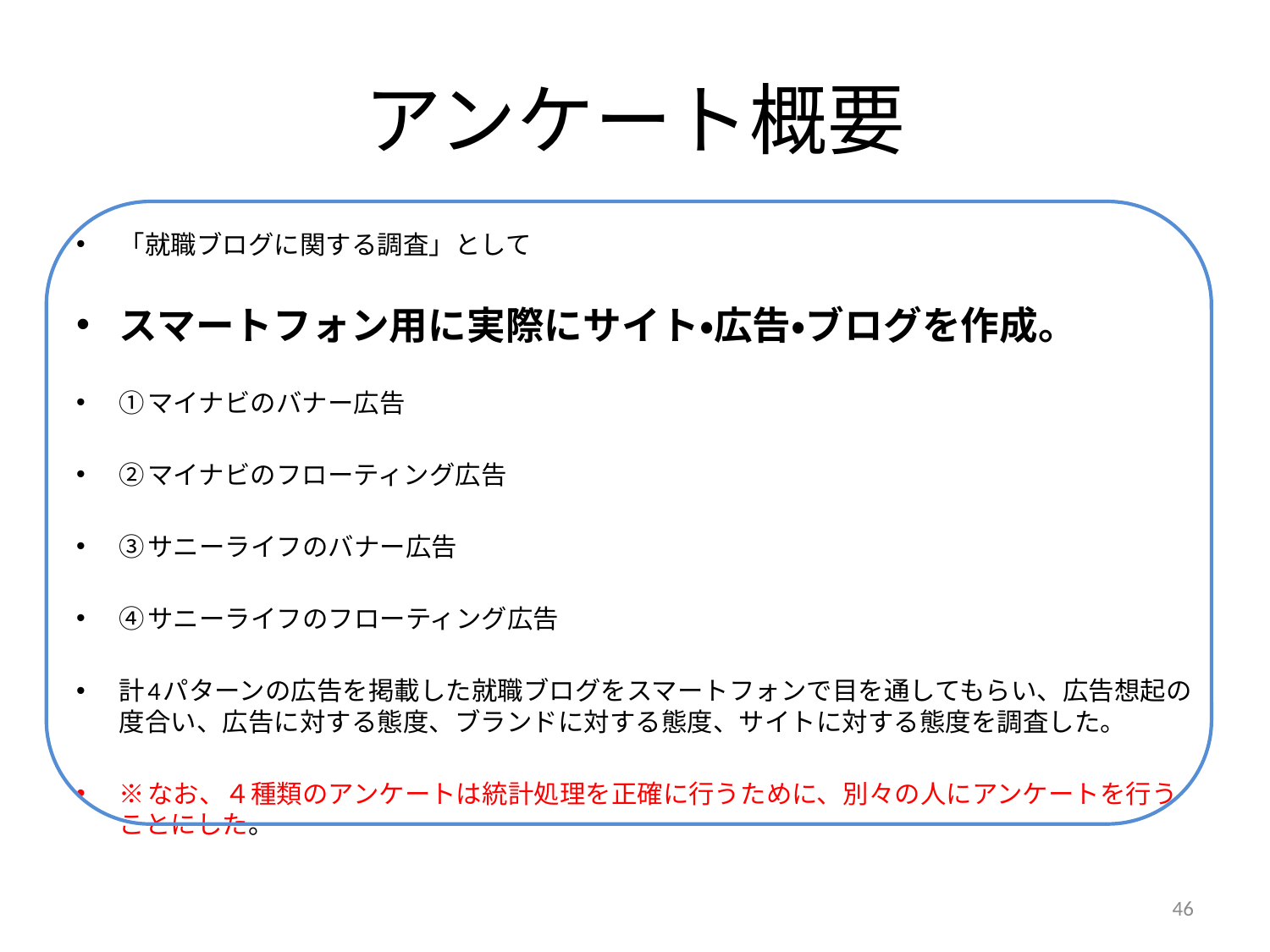

# アンケート概要

「就職ブログに関する調査」として

スマートフォン用に実際にサイト・広告・ブログを作成。

①マイナビのバナー広告

②マイナビのフローティング広告

③サニーライフのバナー広告

④サニーライフのフローティング広告

計4パターンの広告を掲載した就職ブログをスマートフォンで目を通してもらい、広告想起の度合い、広告に対する態度、ブランドに対する態度、サイトに対する態度を調査した。

※なお、４種類のアンケートは統計処理を正確に行うために、別々の人にアンケートを行うことにした。
46